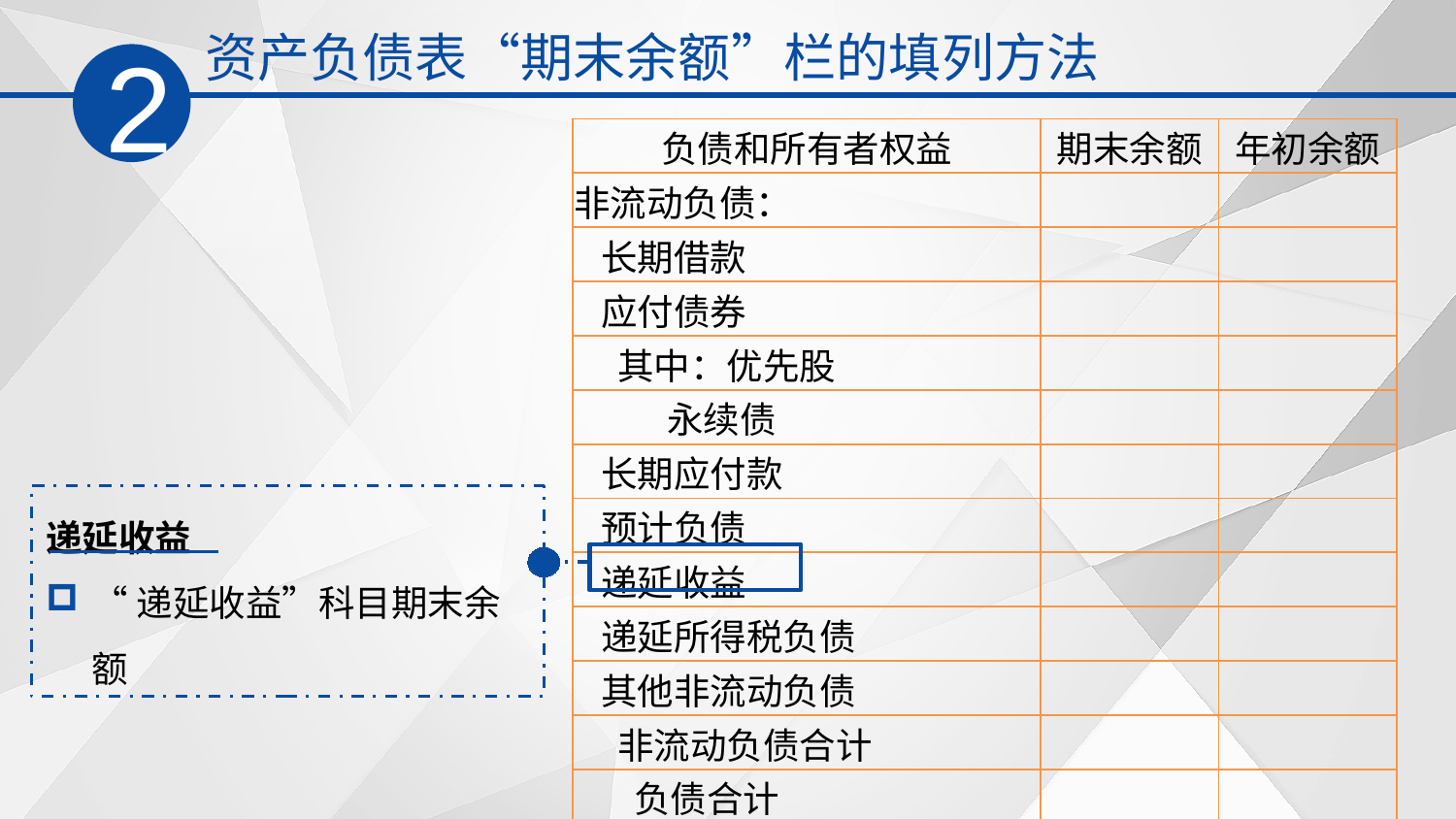

资产负债表“期末余额”栏的填列方法
2

| 负债和所有者权益 | 期末余额 | 年初余额 |
| --- | --- | --- |
| 非流动负债： |  |  |
| 长期借款 |  |  |
| 应付债券 |  |  |
| 其中：优先股 |  |  |
| 永续债 |  |  |
| 长期应付款 |  |  |
| 预计负债 |  |  |
| 递延收益 |  |  |
| 递延所得税负债 |  |  |
| 其他非流动负债 |  |  |
| 非流动负债合计 |  |  |
| 负债合计 |  |  |
递延收益
“递延收益”科目期末余额